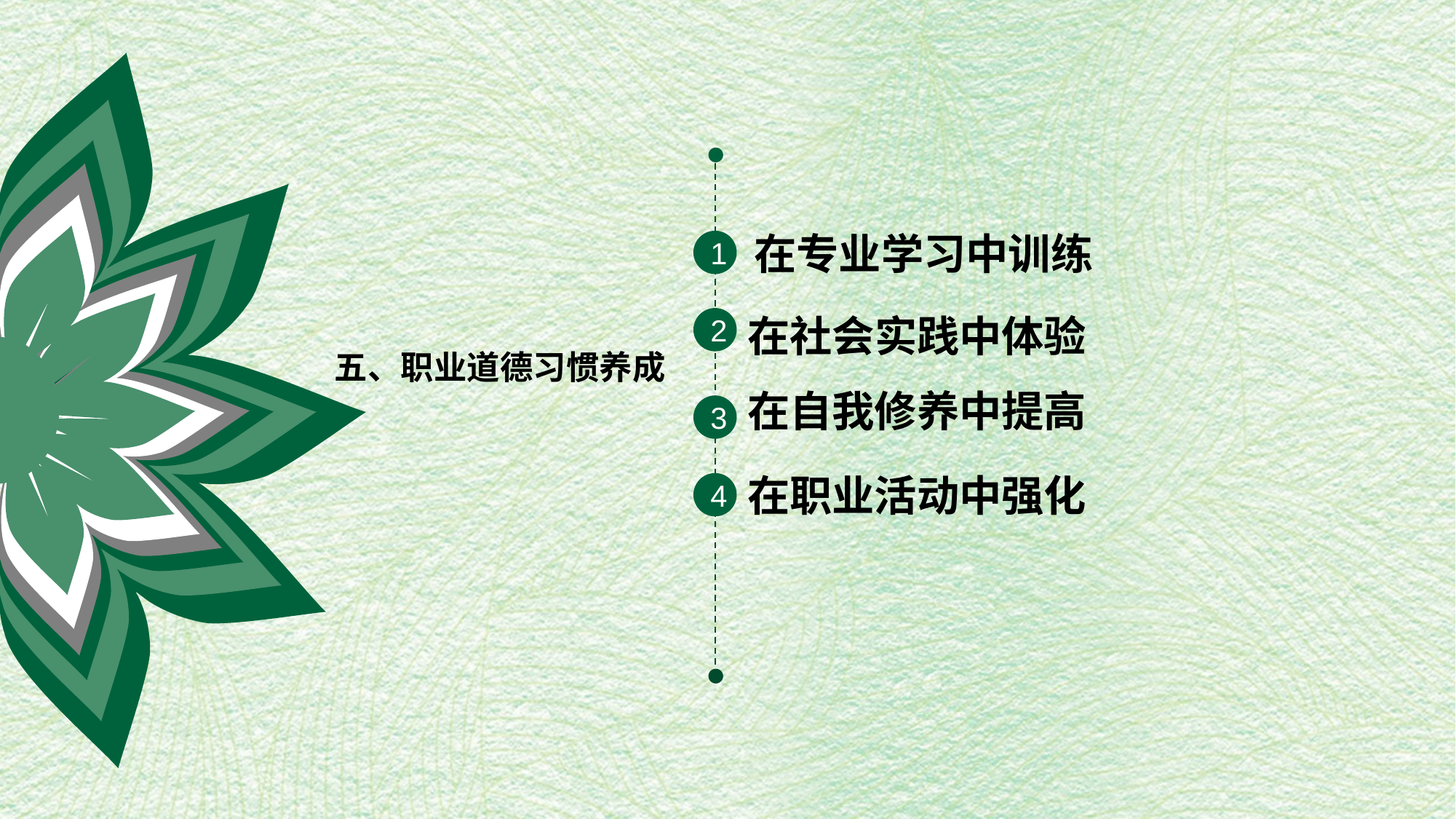

在专业学习中训练

1

在社会实践中体验
2
五、职业道德习惯养成

在自我修养中提高

3
在职业活动中强化

4